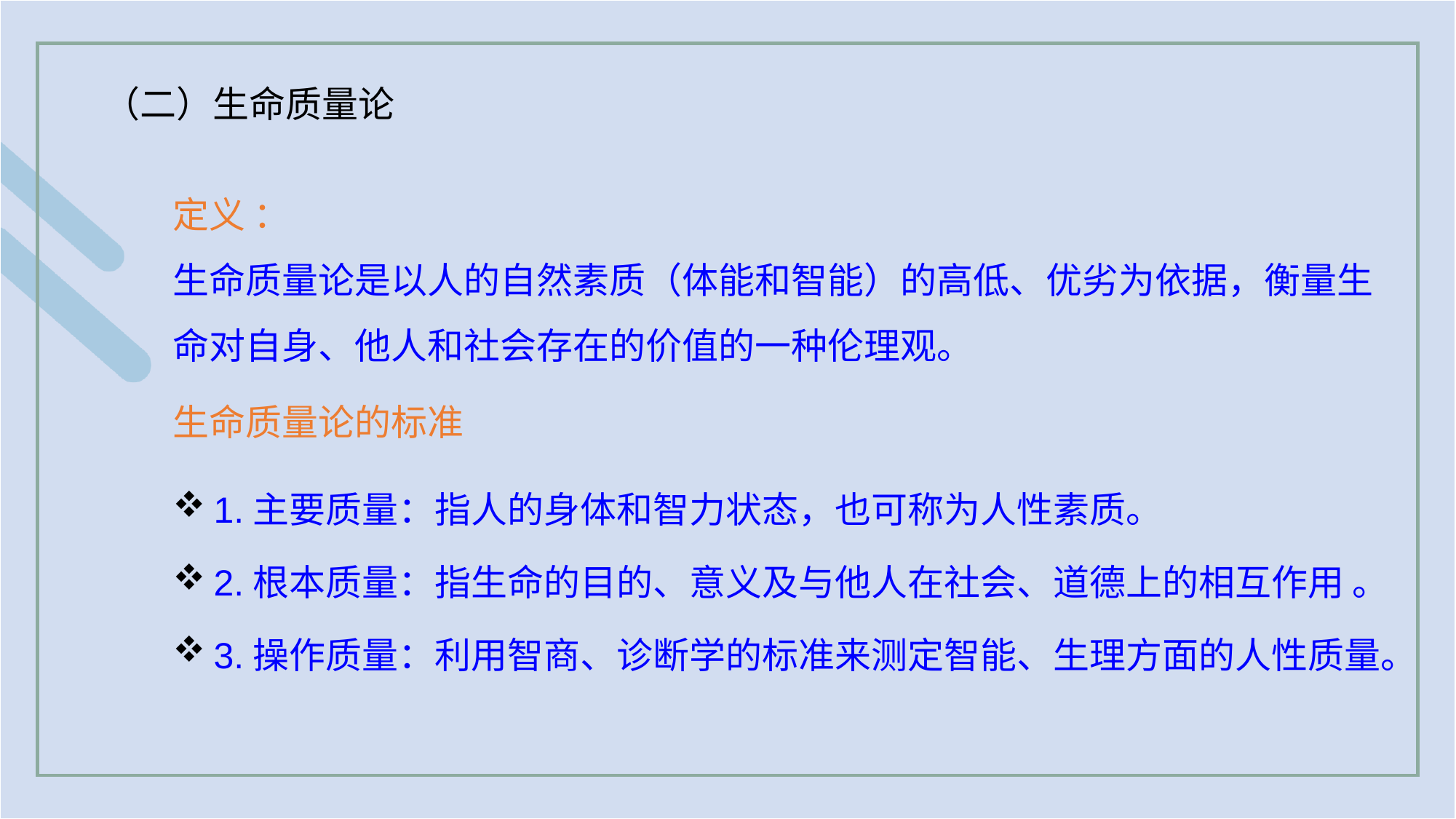

（二）生命质量论
定义 ：
生命质量论是以人的自然素质（体能和智能）的高低、优劣为依据，衡量生命对自身、他人和社会存在的价值的一种伦理观。

生命质量论的标准
1.主要质量：指人的身体和智力状态，也可称为人性素质。
2.根本质量：指生命的目的、意义及与他人在社会、道德上的相互作用 。
3.操作质量：利用智商、诊断学的标准来测定智能、生理方面的人性质量。